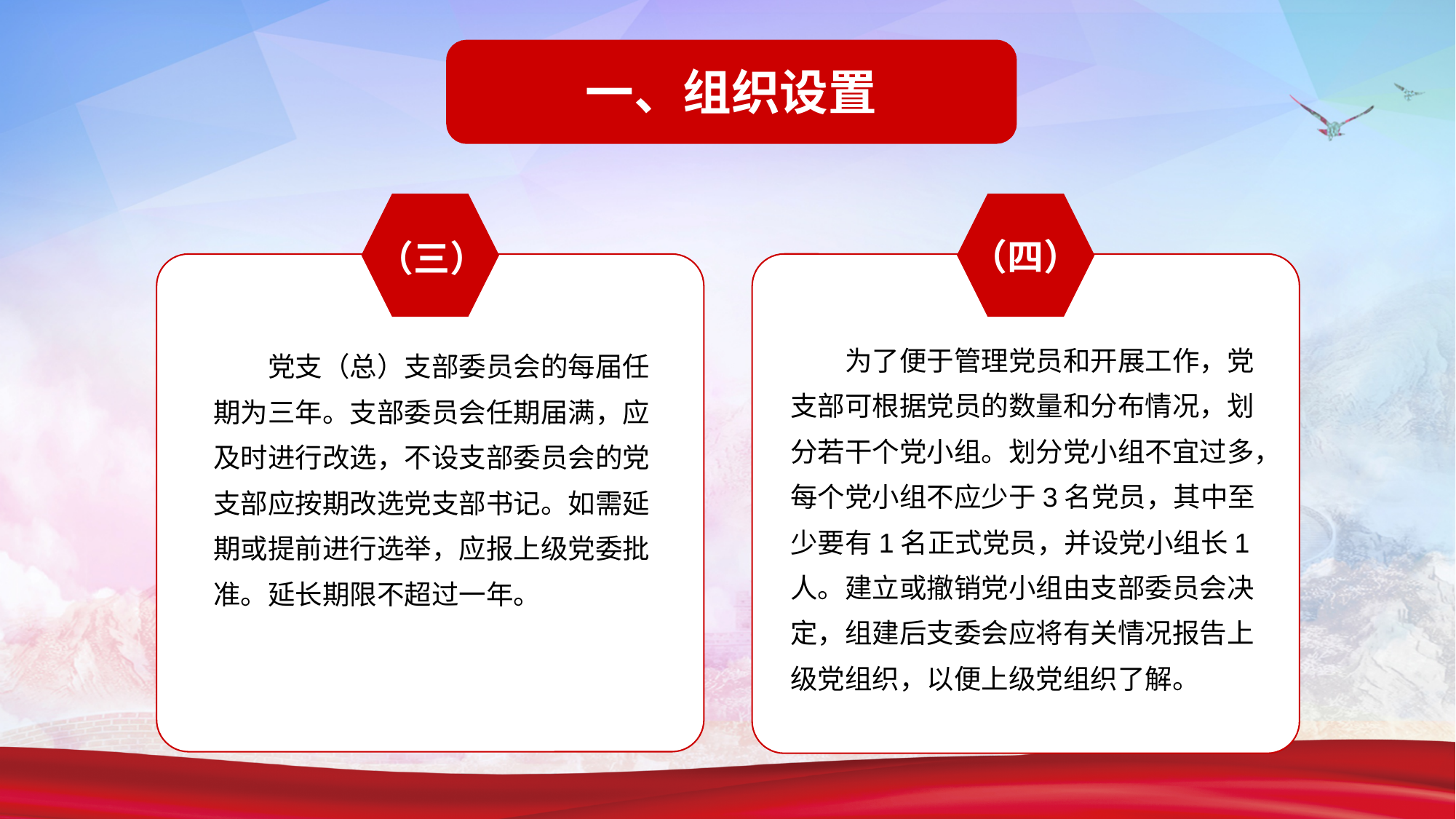

一、组织设置

（三）

（四）

为了便于管理党员和开展工作，党支部可根据党员的数量和分布情况，划分若干个党小组。划分党小组不宜过多，每个党小组不应少于3名党员，其中至少要有1名正式党员，并设党小组长1人。建立或撤销党小组由支部委员会决定，组建后支委会应将有关情况报告上级党组织，以便上级党组织了解。
党支（总）支部委员会的每届任期为三年。支部委员会任期届满，应及时进行改选，不设支部委员会的党支部应按期改选党支部书记。如需延期或提前进行选举，应报上级党委批准。延长期限不超过一年。